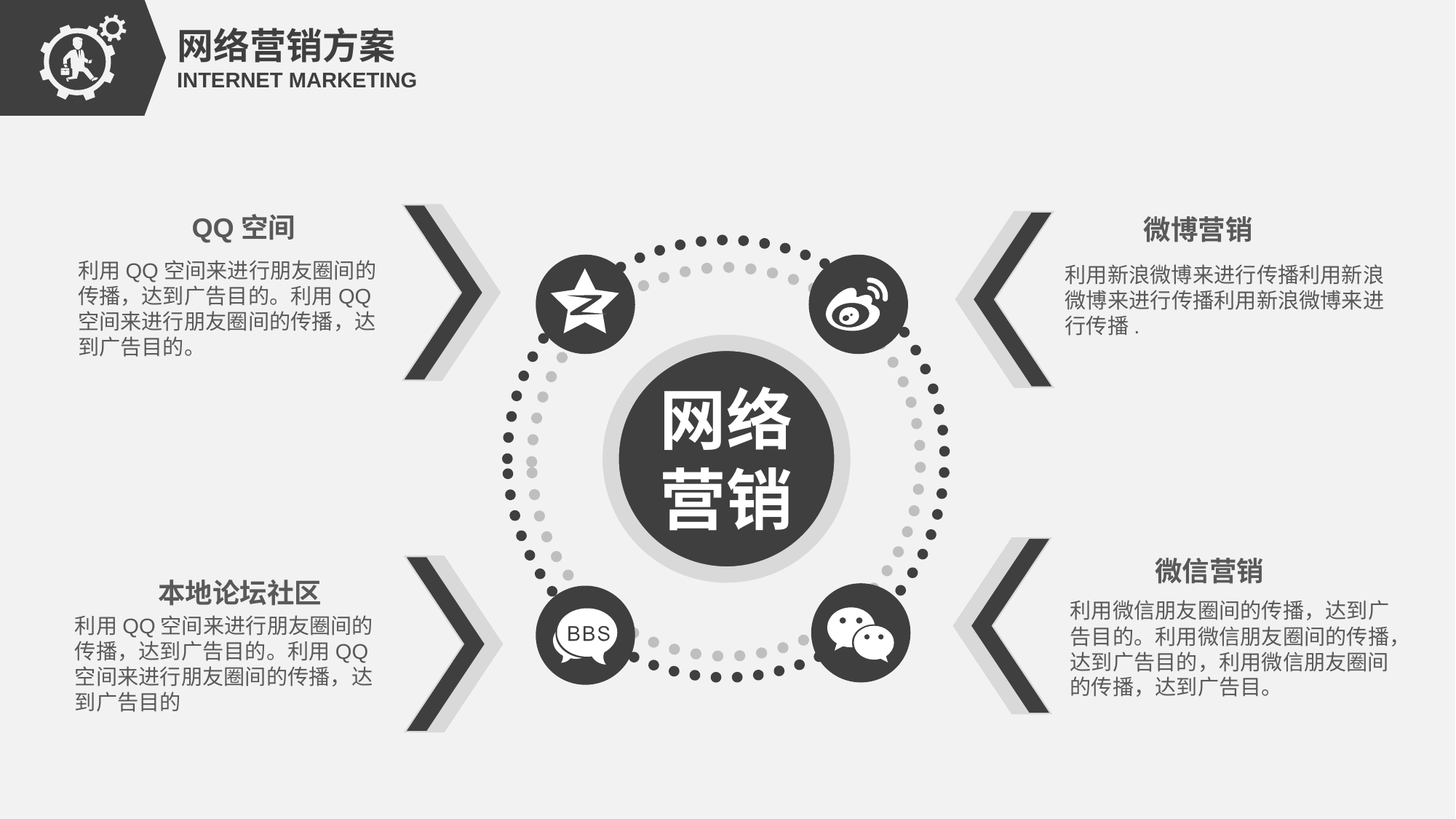

网络营销方案
INTERNET MARKETING

QQ空间

微博营销

利用QQ空间来进行朋友圈间的传播，达到广告目的。利用QQ空间来进行朋友圈间的传播，达到广告目的。

利用新浪微博来进行传播利用新浪微博来进行传播利用新浪微博来进行传播.

网络营销

微信营销

本地论坛社区

利用微信朋友圈间的传播，达到广告目的。利用微信朋友圈间的传播，达到广告目的，利用微信朋友圈间的传播，达到广告目。
利用QQ空间来进行朋友圈间的传播，达到广告目的。利用QQ空间来进行朋友圈间的传播，达到广告目的